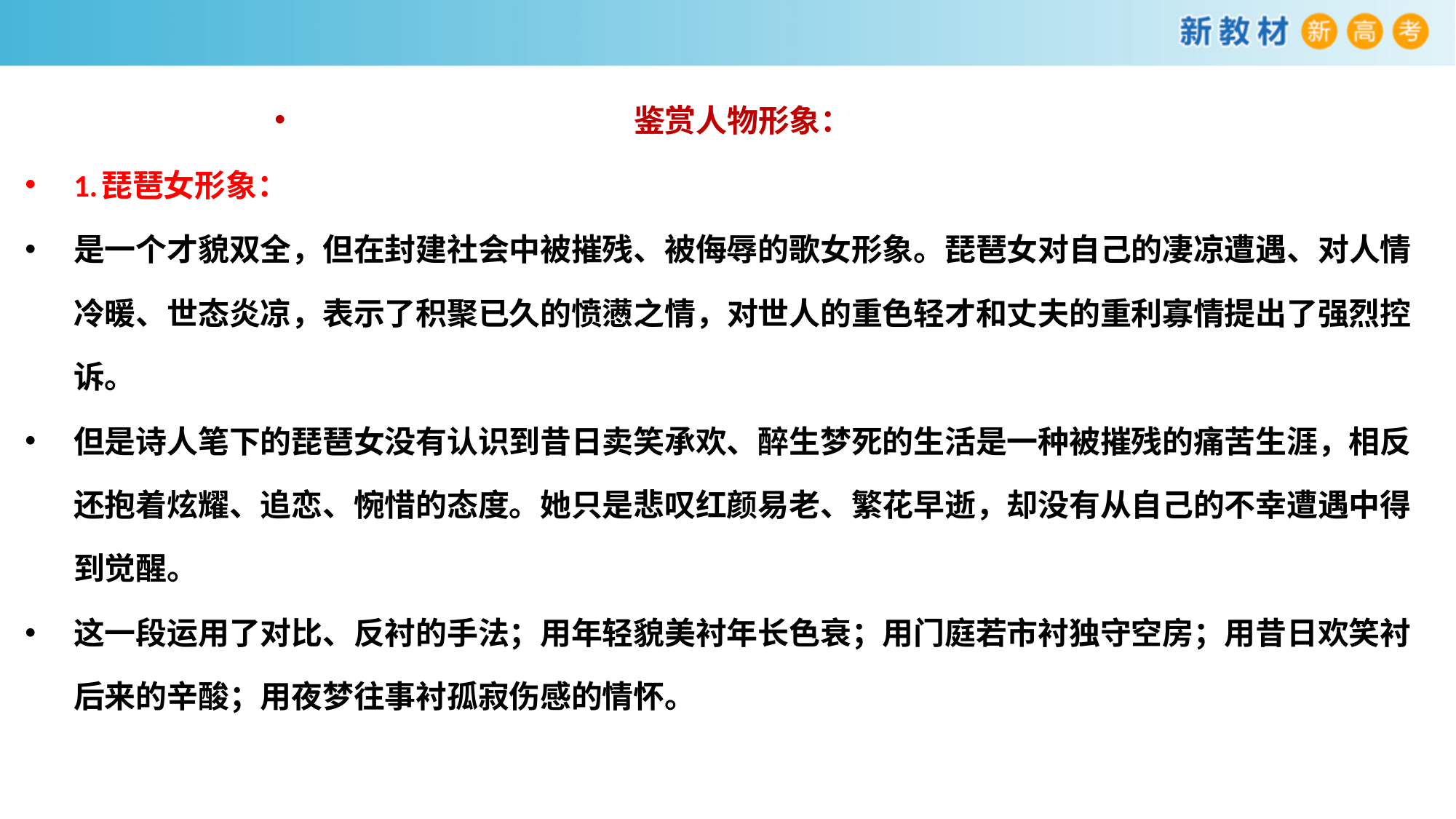

鉴赏人物形象：
1.琵琶女形象：
是一个才貌双全，但在封建社会中被摧残、被侮辱的歌女形象。琵琶女对自己的凄凉遭遇、对人情冷暖、世态炎凉，表示了积聚已久的愤懑之情，对世人的重色轻才和丈夫的重利寡情提出了强烈控诉。
但是诗人笔下的琵琶女没有认识到昔日卖笑承欢、醉生梦死的生活是一种被摧残的痛苦生涯，相反还抱着炫耀、追恋、惋惜的态度。她只是悲叹红颜易老、繁花早逝，却没有从自己的不幸遭遇中得到觉醒。
这一段运用了对比、反衬的手法；用年轻貌美衬年长色衰；用门庭若市衬独守空房；用昔日欢笑衬后来的辛酸；用夜梦往事衬孤寂伤感的情怀。